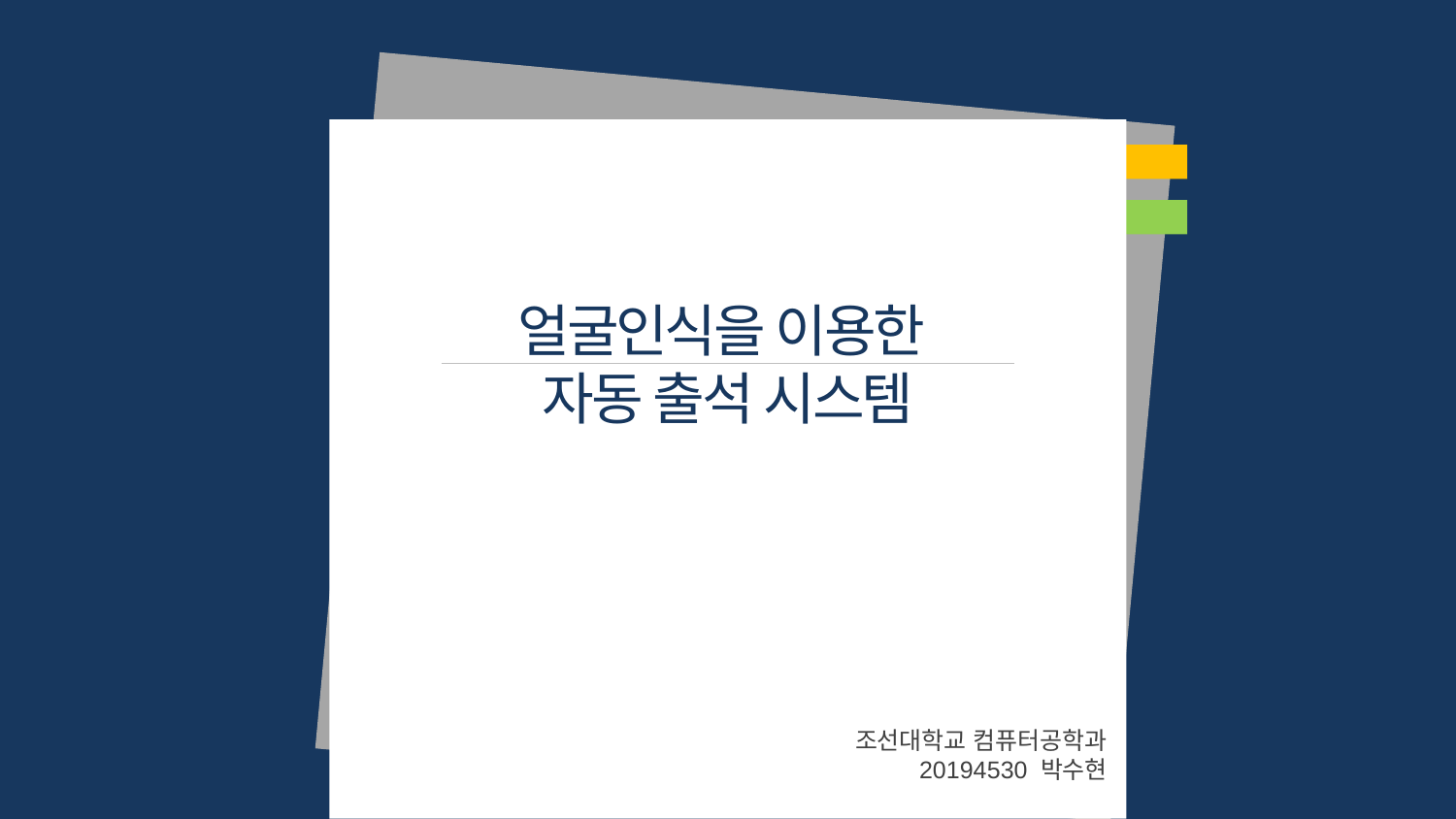

얼굴인식을 이용한
자동 출석 시스템
조선대학교 컴퓨터공학과
20194530 박수현